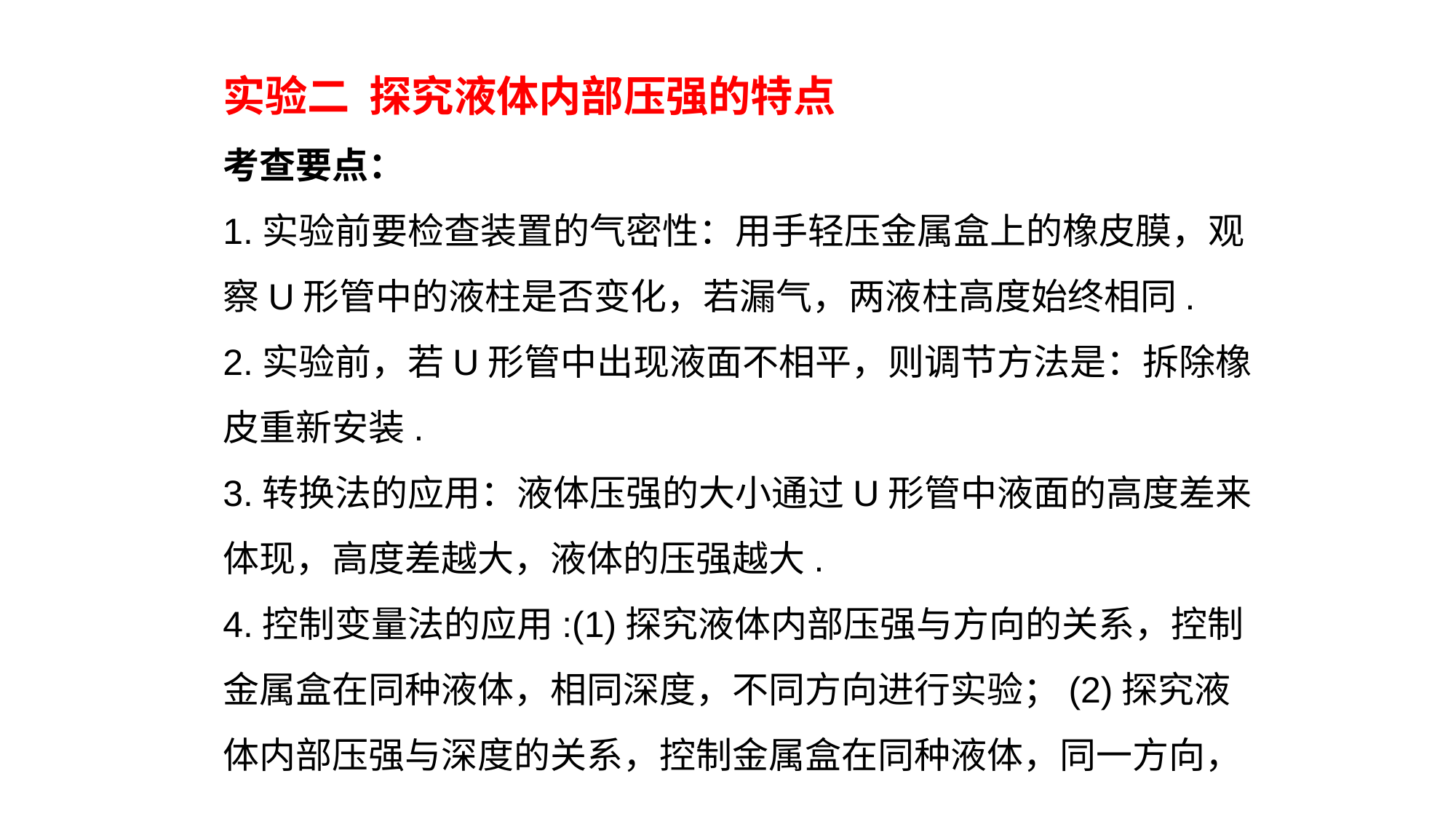

实验二  探究液体内部压强的特点
考查要点：
1.实验前要检查装置的气密性：用手轻压金属盒上的橡皮膜，观察U形管中的液柱是否变化，若漏气，两液柱高度始终相同.
2.实验前，若U形管中出现液面不相平，则调节方法是：拆除橡皮重新安装.
3.转换法的应用：液体压强的大小通过U形管中液面的高度差来体现，高度差越大，液体的压强越大.
4.控制变量法的应用:(1)探究液体内部压强与方向的关系，控制金属盒在同种液体，相同深度，不同方向进行实验；(2)探究液体内部压强与深度的关系，控制金属盒在同种液体，同一方向，